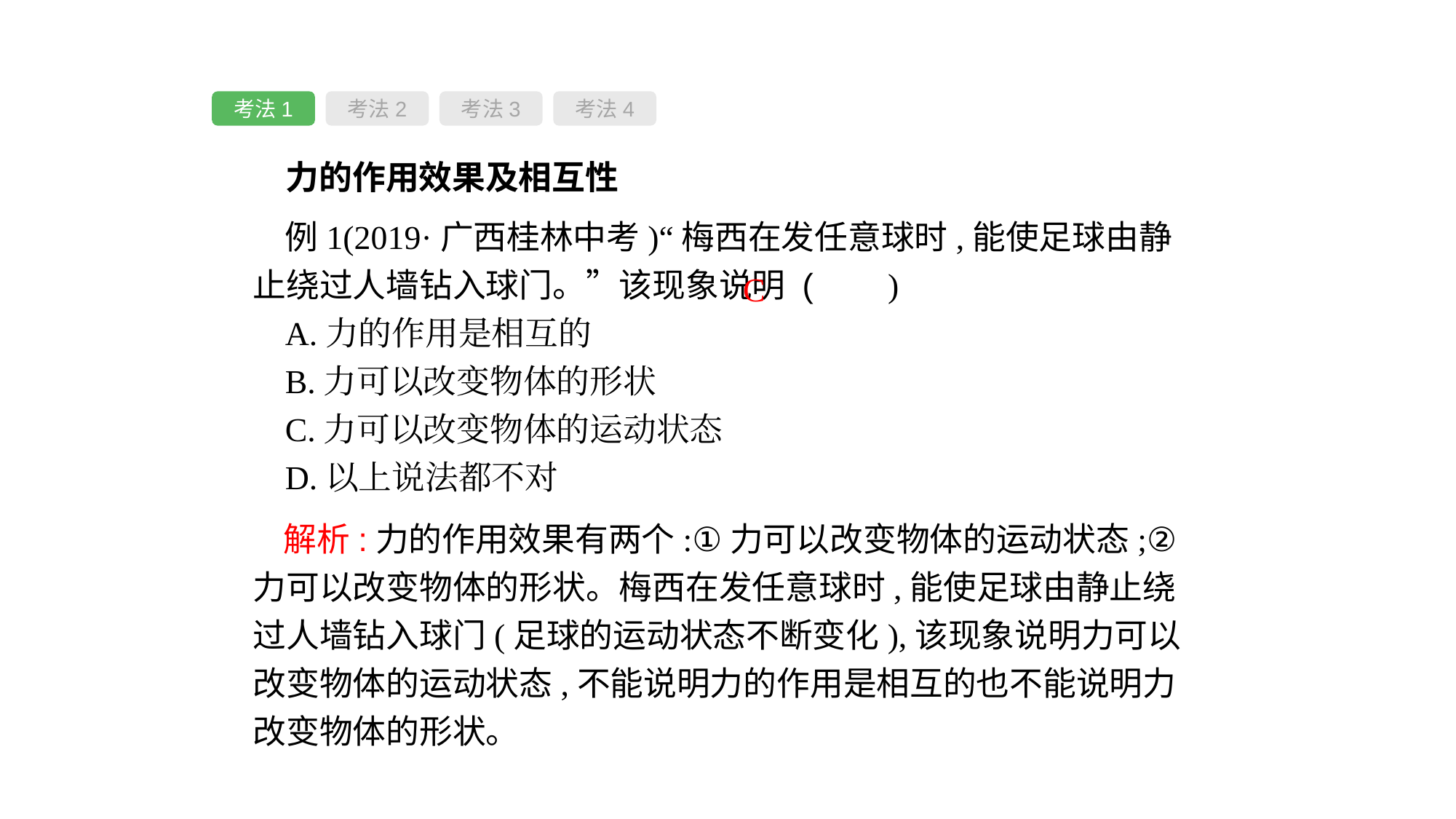

考法1
考法2
考法3
考法4
    力的作用效果及相互性
例1(2019·广西桂林中考)“梅西在发任意球时,能使足球由静止绕过人墙钻入球门。”该现象说明 (   　)
A.力的作用是相互的
B.力可以改变物体的形状
C.力可以改变物体的运动状态
D.以上说法都不对
C
   解析:力的作用效果有两个:①力可以改变物体的运动状态;②力可以改变物体的形状。梅西在发任意球时,能使足球由静止绕过人墙钻入球门(足球的运动状态不断变化),该现象说明力可以改变物体的运动状态,不能说明力的作用是相互的也不能说明力改变物体的形状。